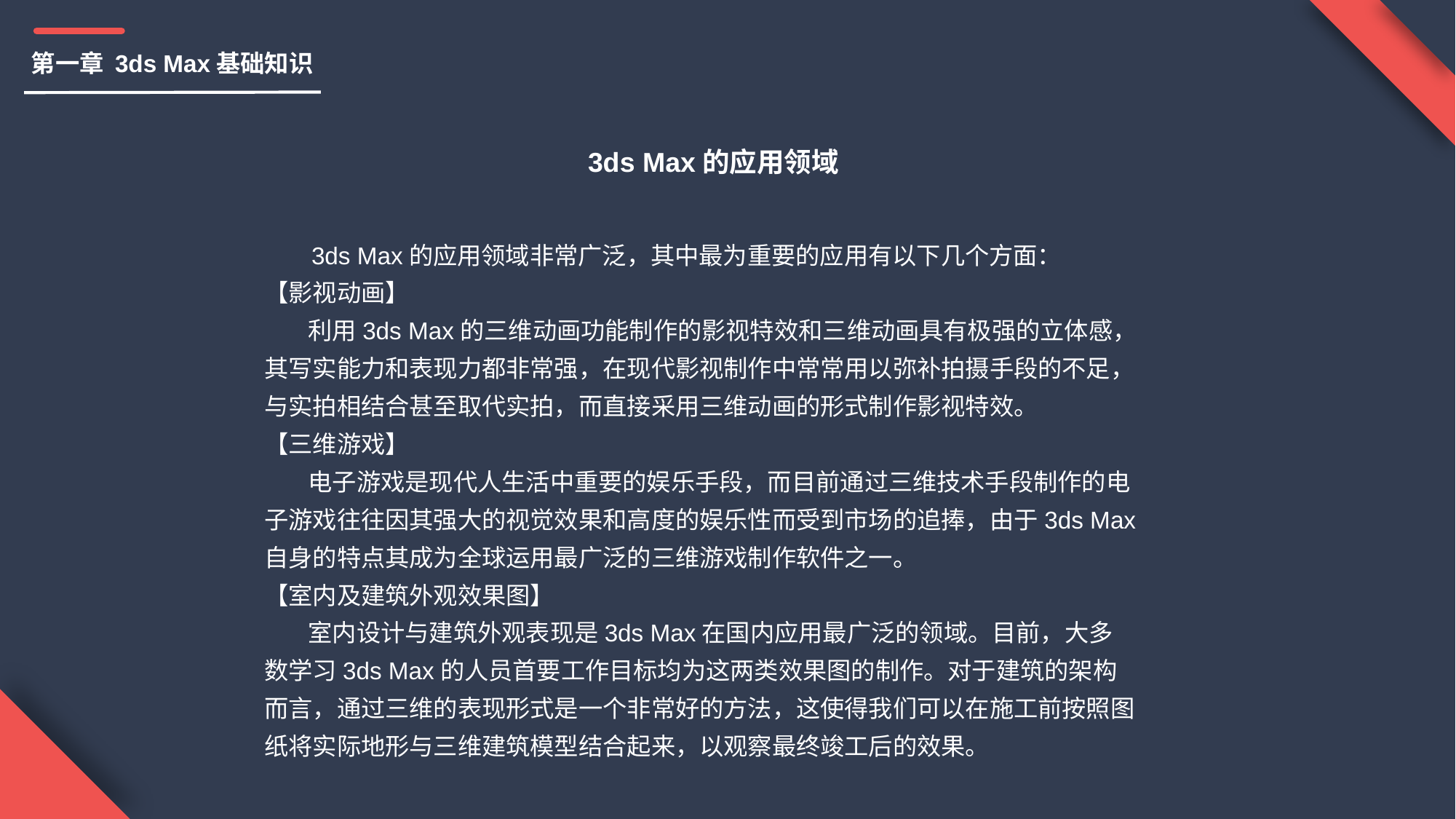

第一章 3ds Max基础知识
3ds Max的应用领域
       3ds Max的应用领域非常广泛，其中最为重要的应用有以下几个方面：
【影视动画】
       利用3ds Max的三维动画功能制作的影视特效和三维动画具有极强的立体感，其写实能力和表现力都非常强，在现代影视制作中常常用以弥补拍摄手段的不足，与实拍相结合甚至取代实拍，而直接采用三维动画的形式制作影视特效。
【三维游戏】
       电子游戏是现代人生活中重要的娱乐手段，而目前通过三维技术手段制作的电子游戏往往因其强大的视觉效果和高度的娱乐性而受到市场的追捧，由于3ds Max自身的特点其成为全球运用最广泛的三维游戏制作软件之一。
【室内及建筑外观效果图】
       室内设计与建筑外观表现是3ds Max在国内应用最广泛的领域。目前，大多数学习3ds Max的人员首要工作目标均为这两类效果图的制作。对于建筑的架构而言，通过三维的表现形式是一个非常好的方法，这使得我们可以在施工前按照图纸将实际地形与三维建筑模型结合起来，以观察最终竣工后的效果。